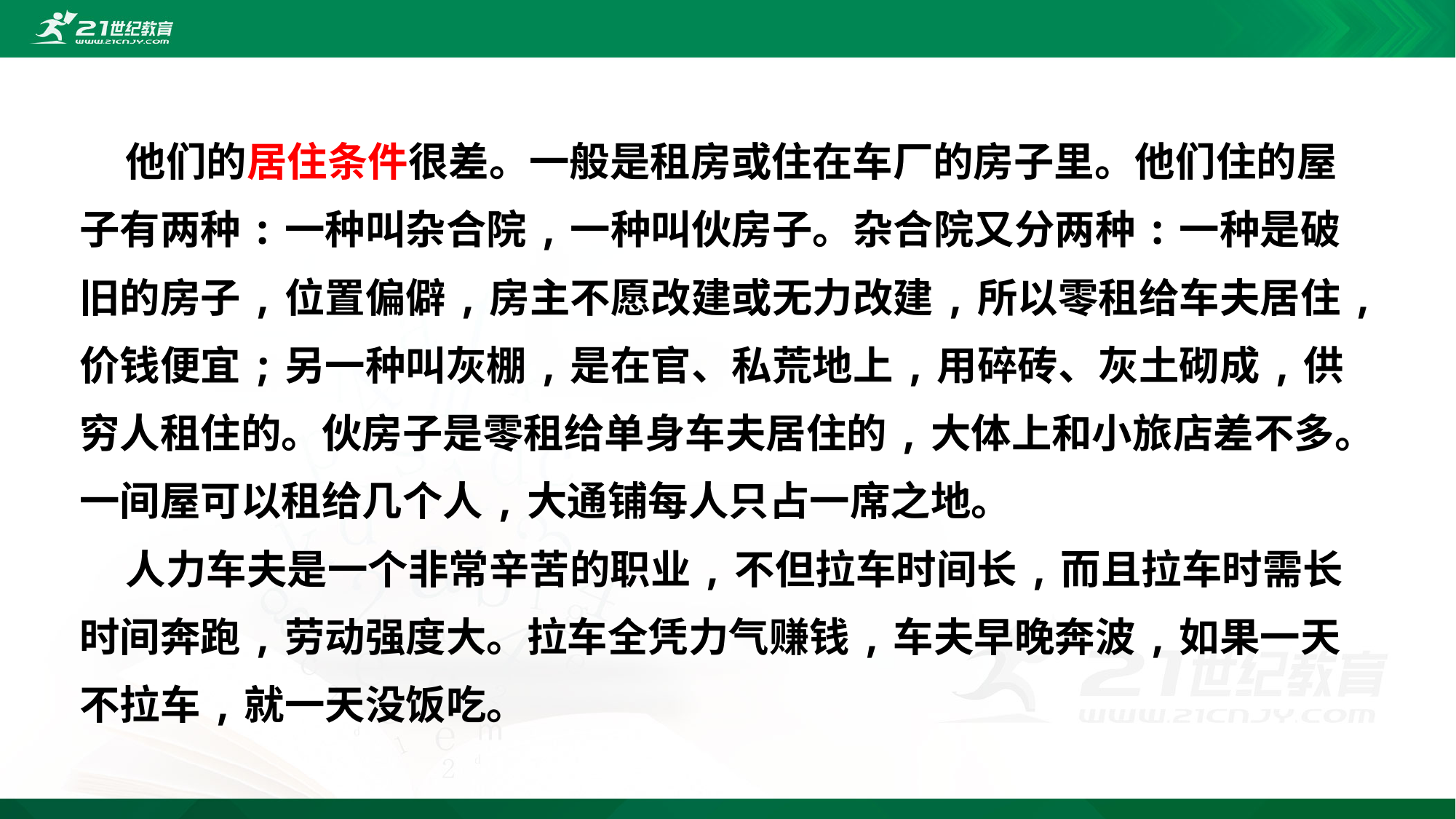

他们的居住条件很差。一般是租房或住在车厂的房子里。他们住的屋子有两种:一种叫杂合院,一种叫伙房子。杂合院又分两种:一种是破旧的房子,位置偏僻,房主不愿改建或无力改建,所以零租给车夫居住,价钱便宜;另一种叫灰棚,是在官、私荒地上,用碎砖、灰土砌成,供穷人租住的。伙房子是零租给单身车夫居住的,大体上和小旅店差不多。一间屋可以租给几个人,大通铺每人只占一席之地。
    人力车夫是一个非常辛苦的职业,不但拉车时间长,而且拉车时需长时间奔跑,劳动强度大。拉车全凭力气赚钱,车夫早晚奔波,如果一天不拉车,就一天没饭吃。